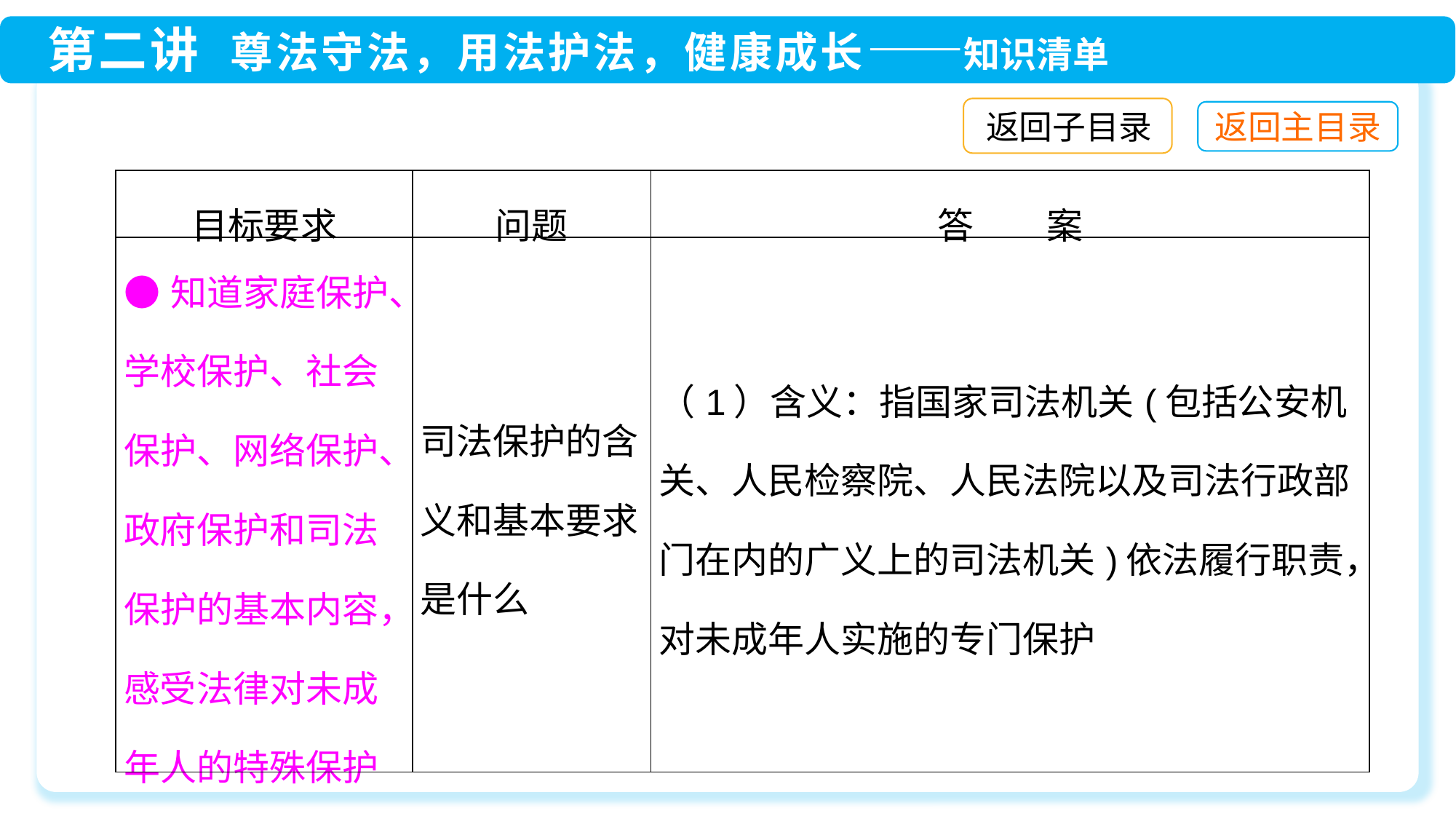

返回子目录
| 目标要求 | 问题 | 答　　案 |
| --- | --- | --- |
| ●知道家庭保护、学校保护、社会保护、网络保护、政府保护和司法保护的基本内容，感受法律对未成年人的特殊保护 | 司法保护的含义和基本要求是什么 | （1）含义：指国家司法机关(包括公安机关、人民检察院、人民法院以及司法行政部门在内的广义上的司法机关)依法履行职责，对未成年人实施的专门保护 |